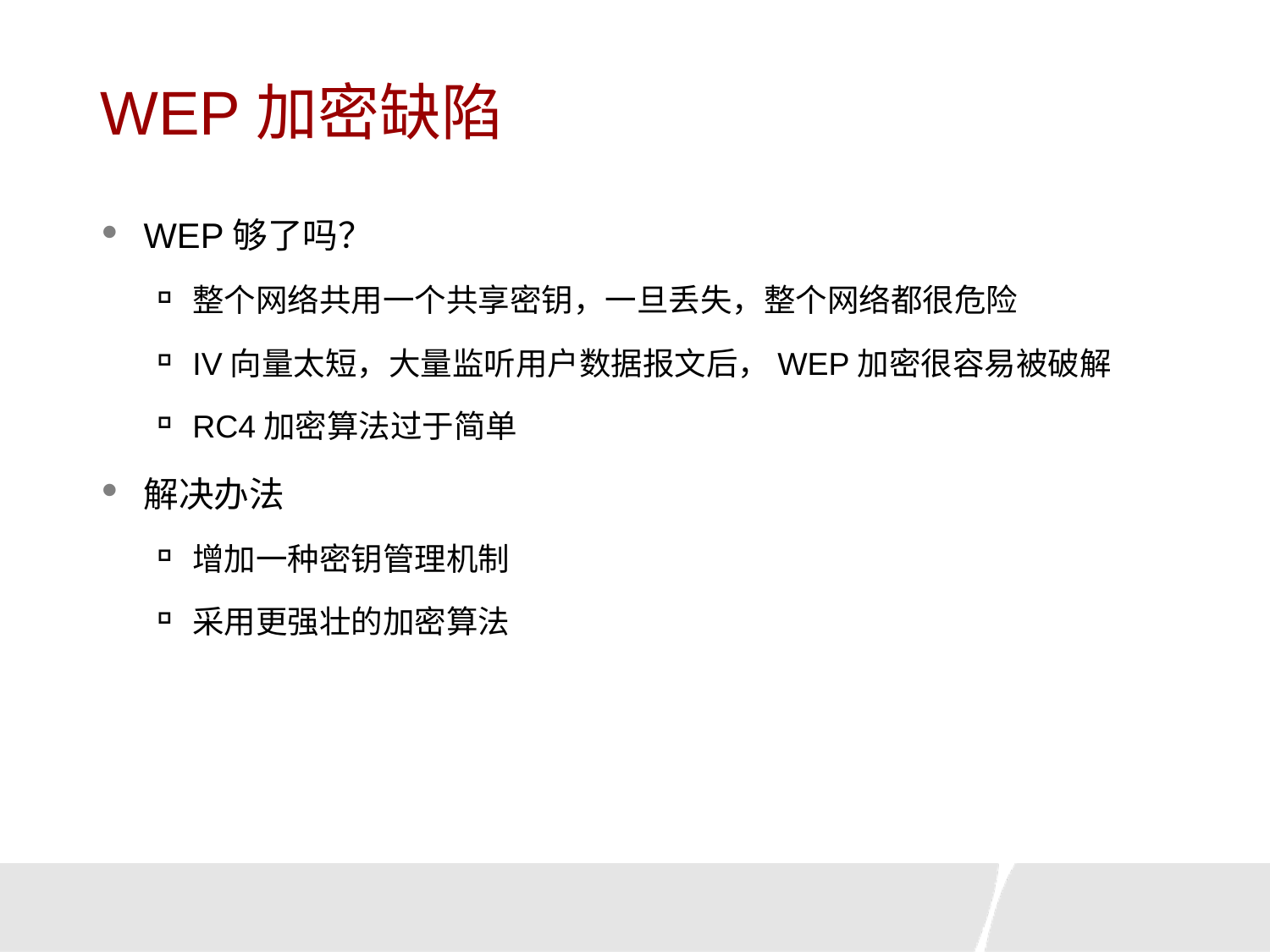

# WEP加密缺陷
WEP够了吗？
整个网络共用一个共享密钥，一旦丢失，整个网络都很危险
IV向量太短，大量监听用户数据报文后，WEP加密很容易被破解
RC4加密算法过于简单
解决办法
增加一种密钥管理机制
采用更强壮的加密算法